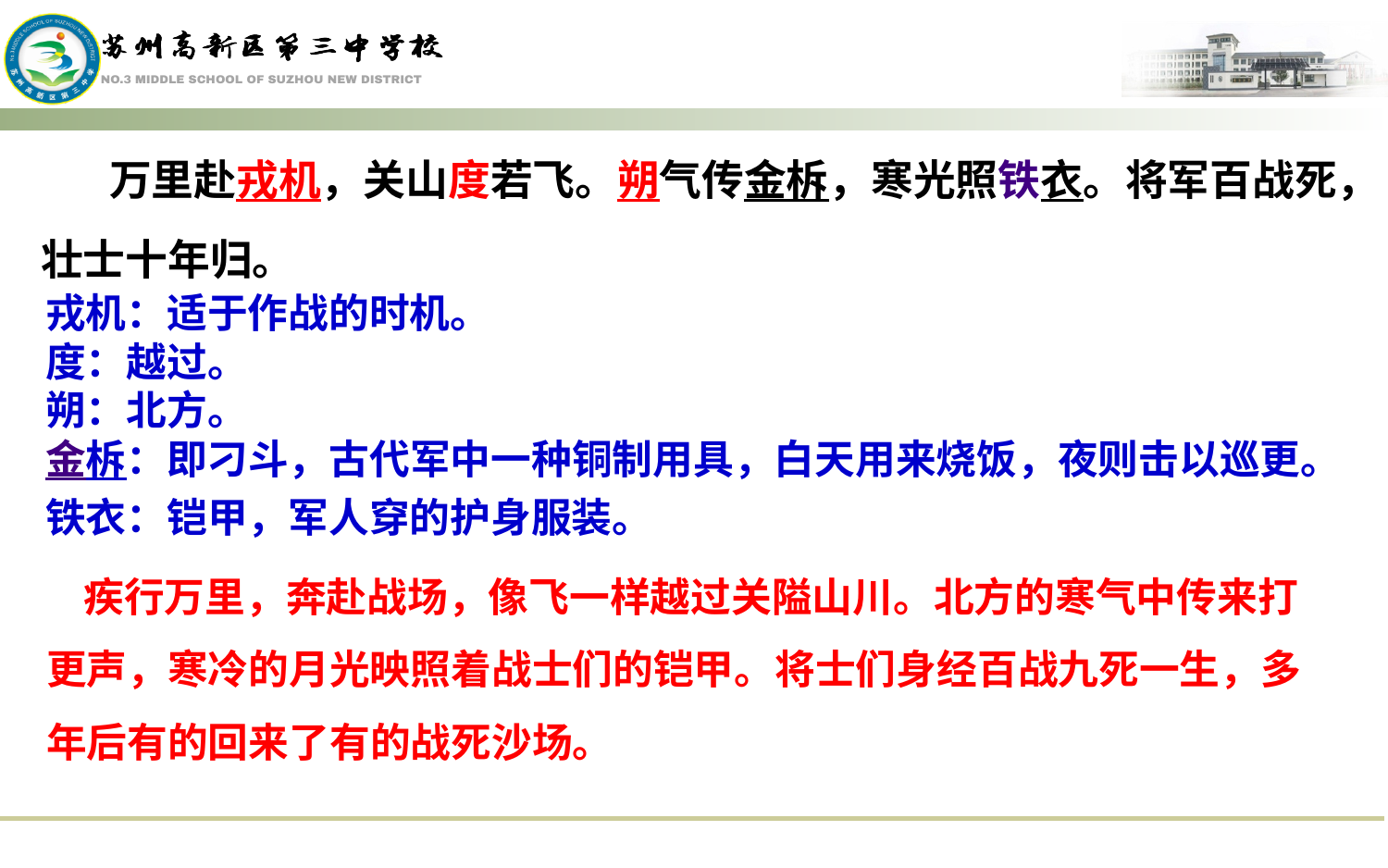

万里赴戎机，关山度若飞。朔气传金柝，寒光照铁衣。将军百战死，壮士十年归。
戎机：适于作战的时机。
度：越过。
朔：北方。
金柝：即刁斗，古代军中一种铜制用具，白天用来烧饭，夜则击以巡更。
铁衣：铠甲，军人穿的护身服装。
   疾行万里，奔赴战场，像飞一样越过关隘山川。北方的寒气中传来打更声，寒冷的月光映照着战士们的铠甲。将士们身经百战九死一生，多年后有的回来了有的战死沙场。